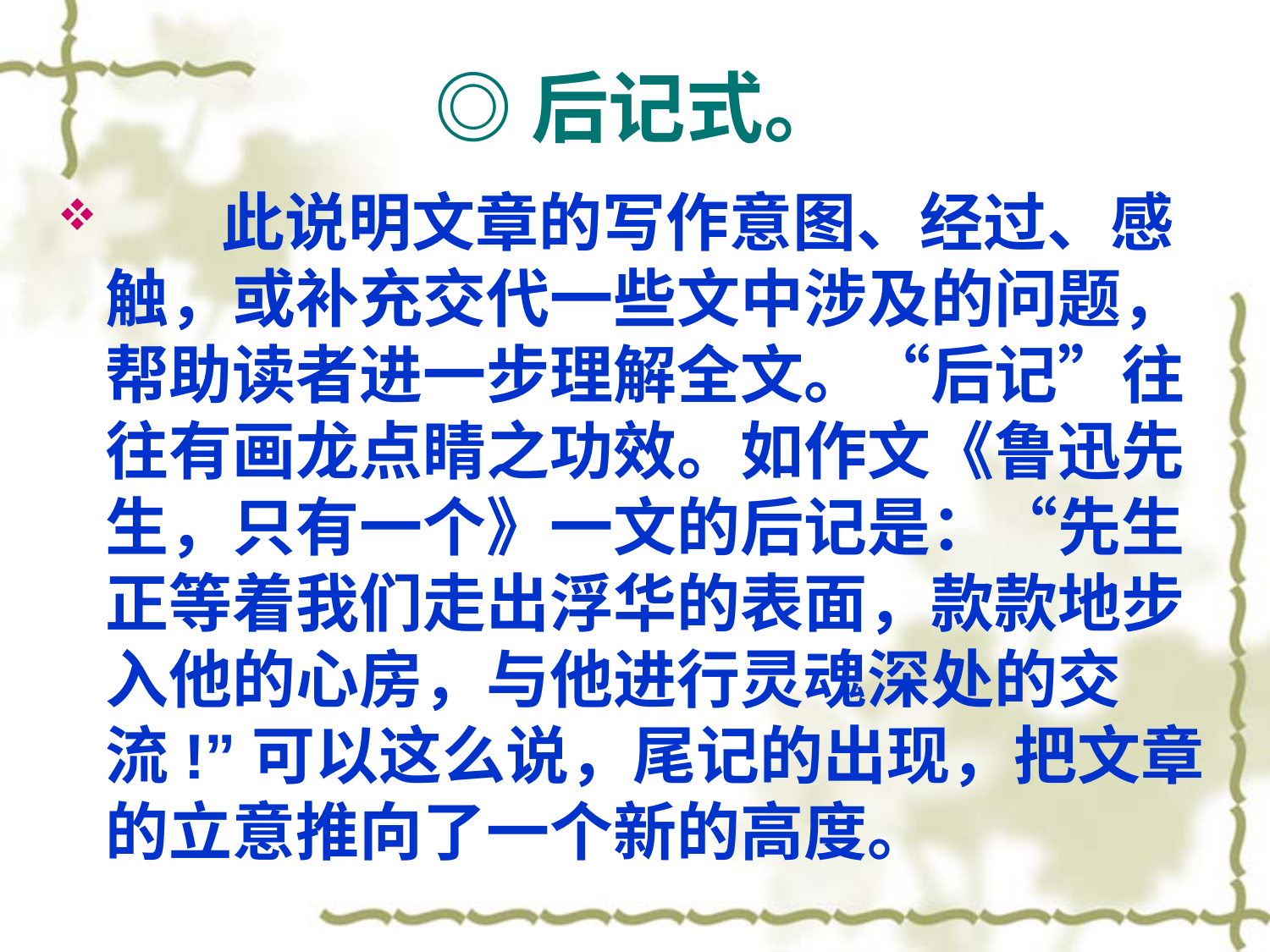

# ◎后记式。
       此说明文章的写作意图、经过、感触，或补充交代一些文中涉及的问题，帮助读者进一步理解全文。“后记”往往有画龙点睛之功效。如作文《鲁迅先生，只有一个》一文的后记是：“先生正等着我们走出浮华的表面，款款地步入他的心房，与他进行灵魂深处的交流!”可以这么说，尾记的出现，把文章的立意推向了一个新的高度。
133